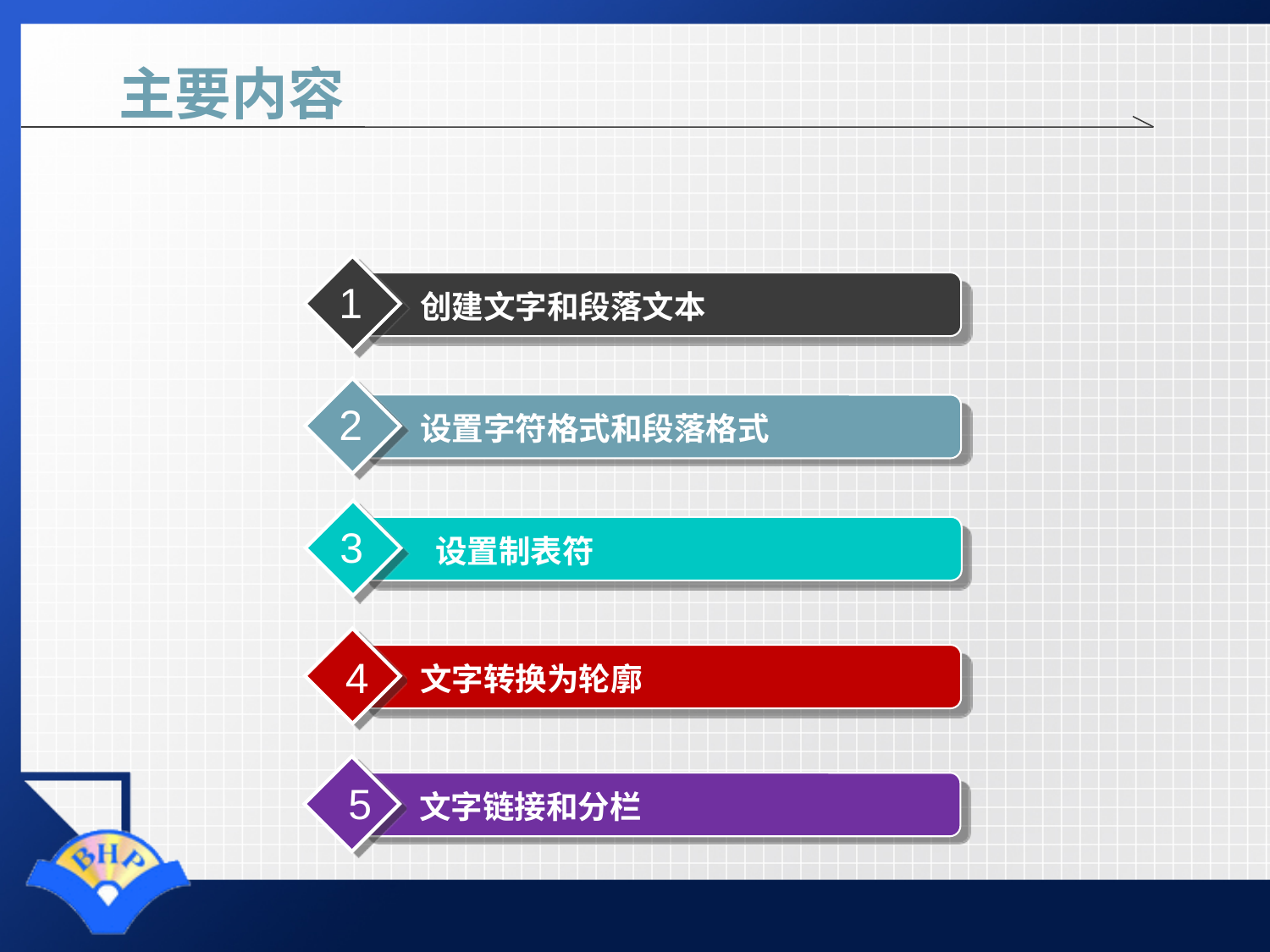

# 主要内容

1

创建文字和段落文本

2

设置字符格式和段落格式

3

 设置制表符

4

文字转换为轮廓

5

文字链接和分栏